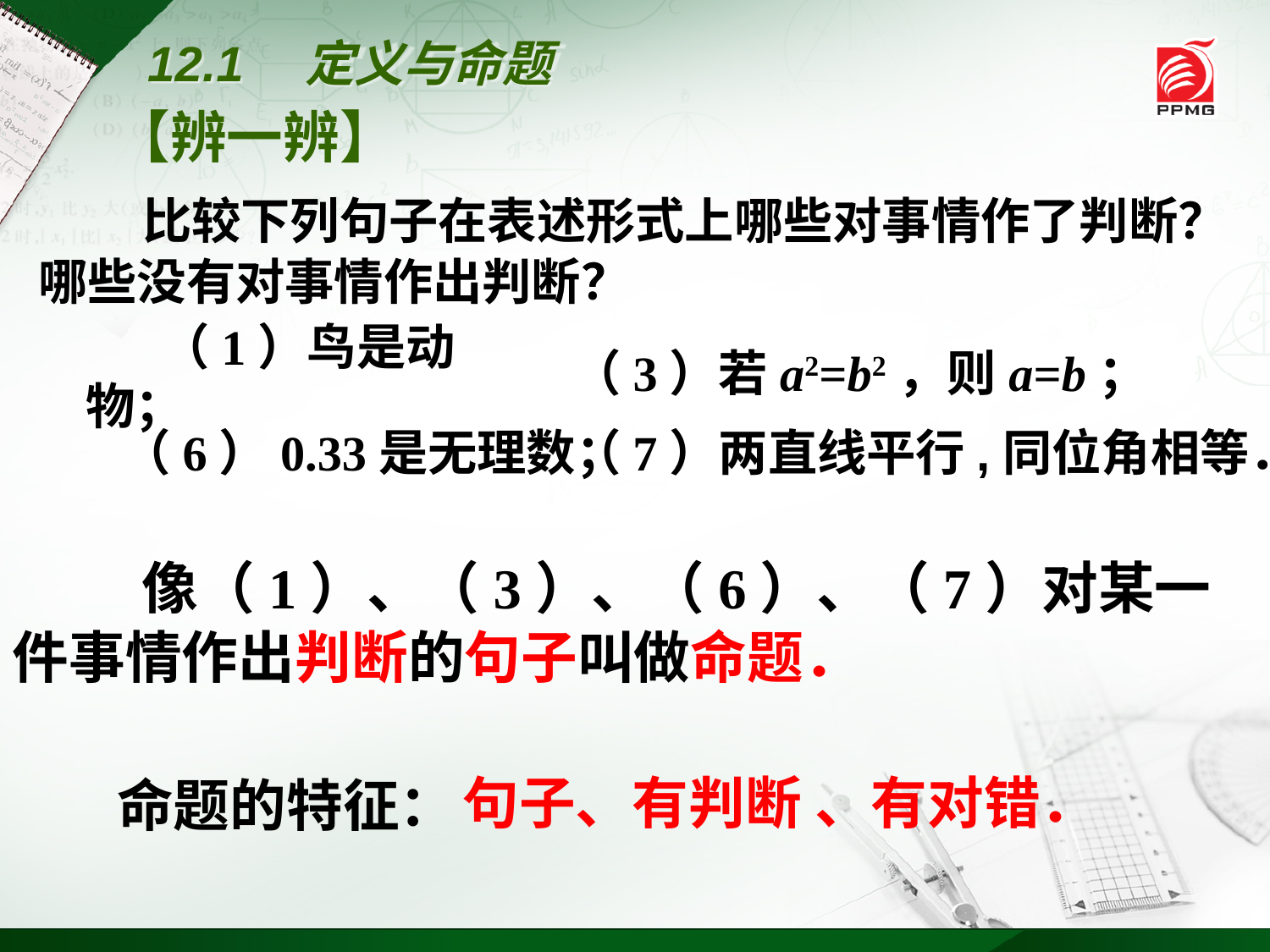

12.1　定义与命题
【辨一辨】
       比较下列句子在表述形式上哪些对事情作了判断？哪些没有对事情作出判断？

（3）若a2=b2，则a=b；

（6）0.33是无理数；

（7）两直线平行,同位角相等．
（1）鸟是动物；

     像（1）、（3）、（6）、（7）对某一件事情作出判断的句子叫做命题．
 命题的特征：
句子、有判断 、有对错．